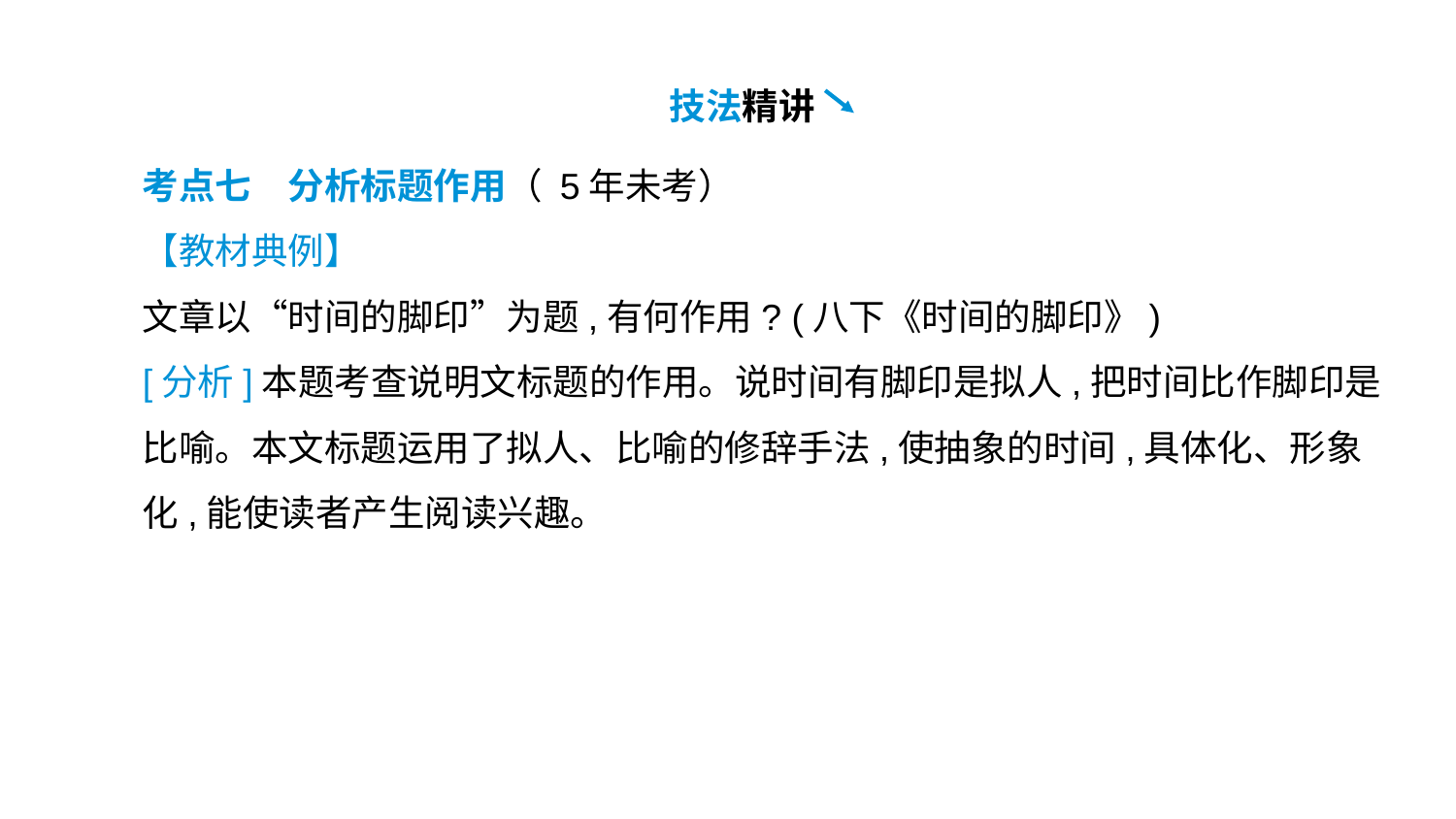

技法精讲
考点七　分析标题作用（ 5年未考）
【教材典例】
文章以“时间的脚印”为题,有何作用? (八下《时间的脚印》)
[分析]本题考查说明文标题的作用。说时间有脚印是拟人,把时间比作脚印是比喻。本文标题运用了拟人、比喻的修辞手法,使抽象的时间,具体化、形象化,能使读者产生阅读兴趣。